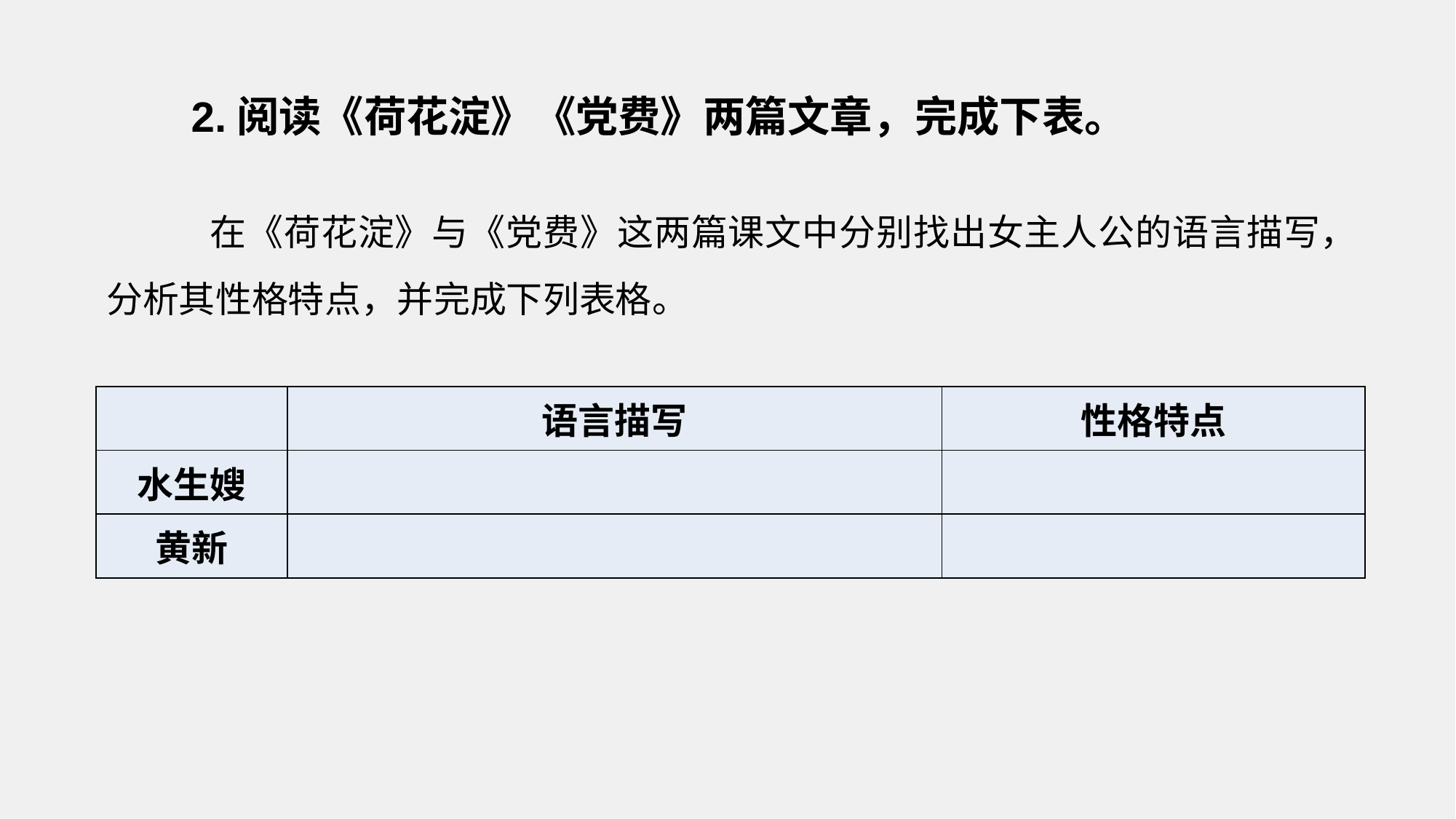

2.阅读《荷花淀》《党费》两篇文章，完成下表。
 在《荷花淀》与《党费》这两篇课文中分别找出女主人公的语言描写，分析其性格特点，并完成下列表格。
|  | 语言描写 | 性格特点 |
| --- | --- | --- |
| 水生嫂 |  |  |
| 黄新 |  |  |